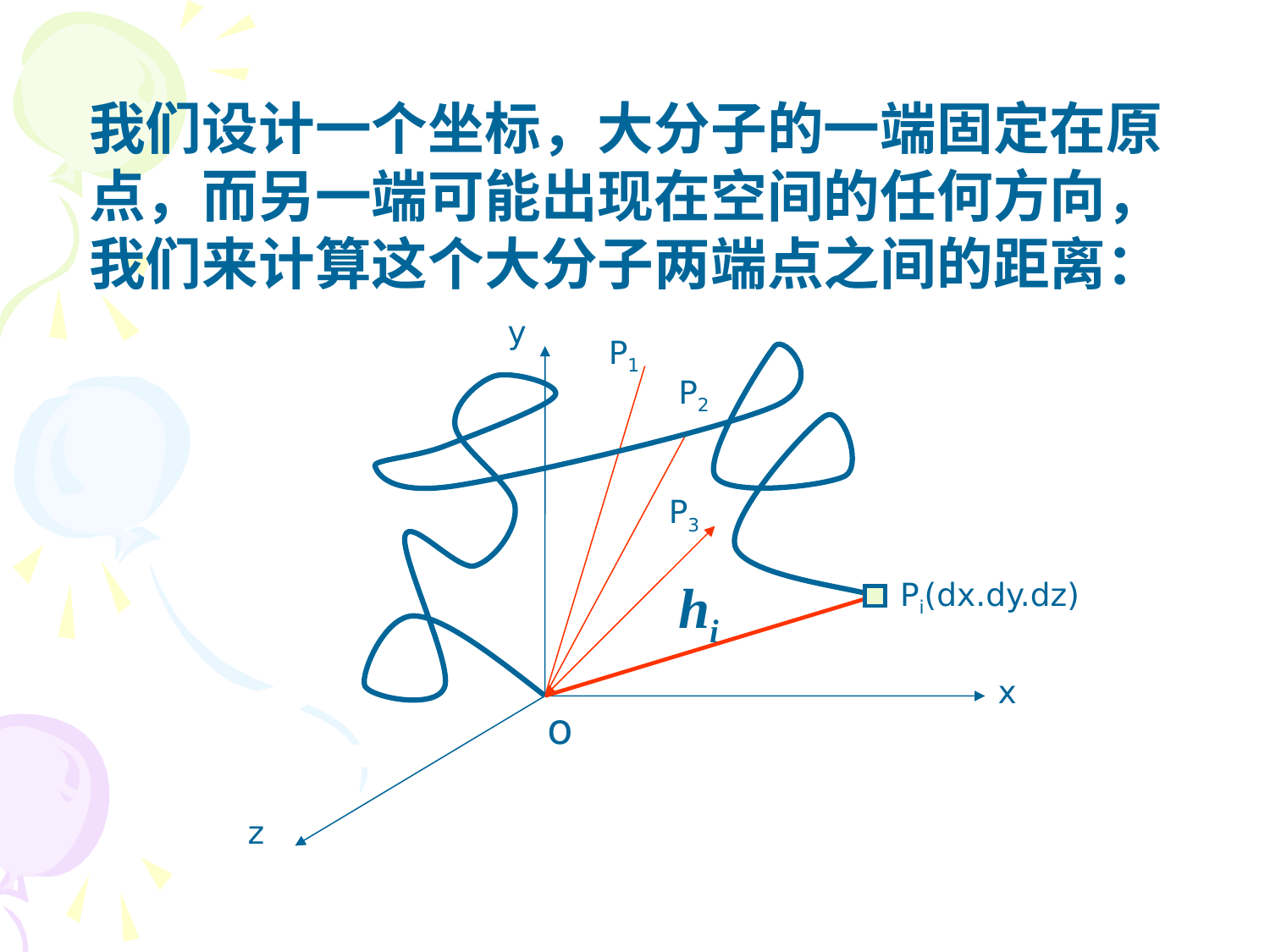

我们设计一个坐标，大分子的一端固定在原
点，而另一端可能出现在空间的任何方向，
我们来计算这个大分子两端点之间的距离：
y
P1

P2

P3

hi
Pi(dx.dy.dz)

x

o

z